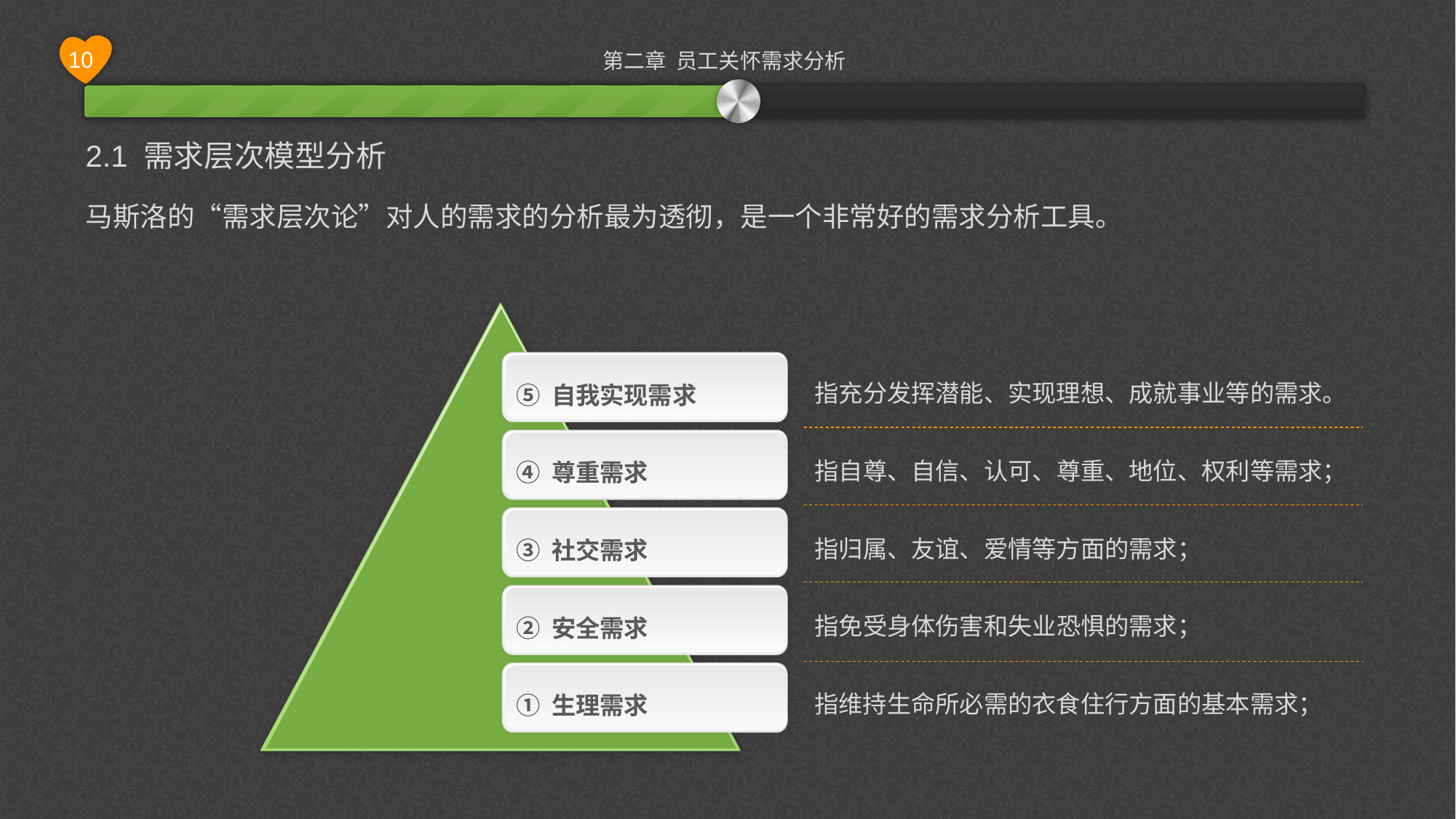

2.1 需求层次模型分析
马斯洛的“需求层次论”对人的需求的分析最为透彻，是一个非常好的需求分析工具。

⑤ 自我实现需求

④ 尊重需求

③ 社交需求

② 安全需求

① 生理需求
指充分发挥潜能、实现理想、成就事业等的需求。
指自尊、自信、认可、尊重、地位、权利等需求；
指归属、友谊、爱情等方面的需求；
指免受身体伤害和失业恐惧的需求；
指维持生命所必需的衣食住行方面的基本需求；